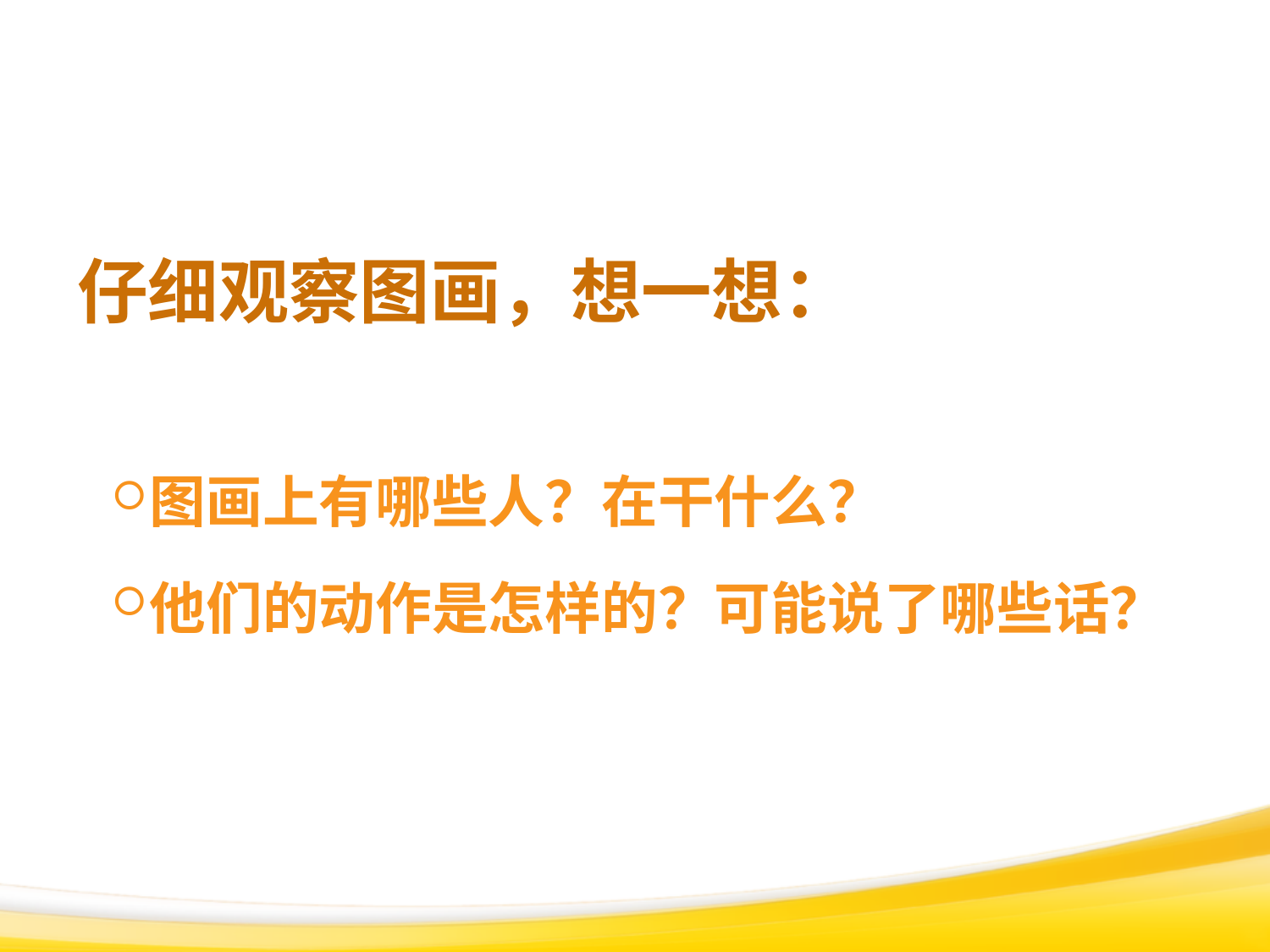

# 仔细观察图画，想一想：
图画上有哪些人？在干什么？
他们的动作是怎样的？可能说了哪些话？